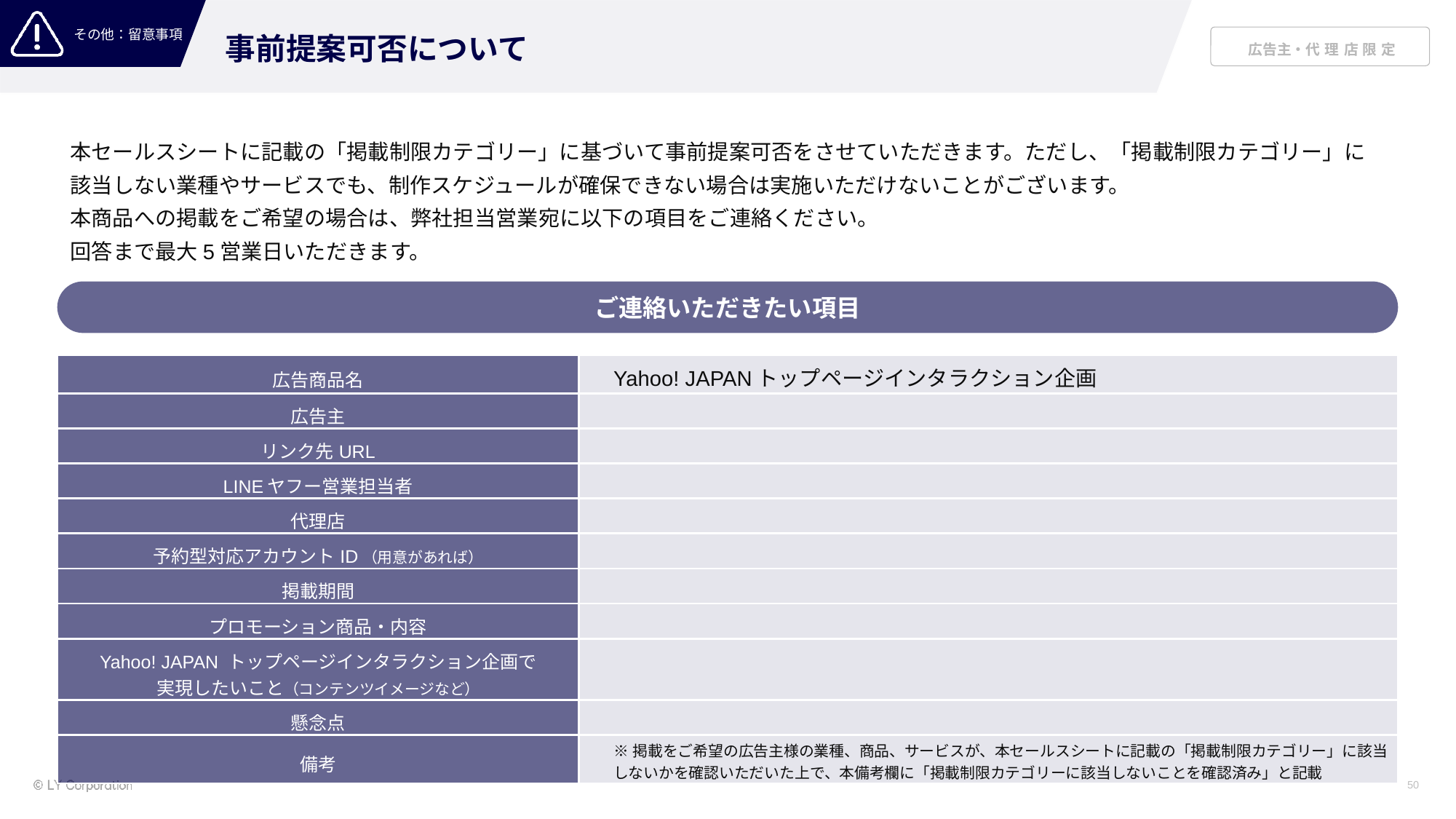

事前提案可否について
本セールスシートに記載の「掲載制限カテゴリー」に基づいて事前提案可否をさせていただきます。ただし、「掲載制限カテゴリー」に
該当しない業種やサービスでも、制作スケジュールが確保できない場合は実施いただけないことがございます。
本商品への掲載をご希望の場合は、弊社担当営業宛に以下の項目をご連絡ください。
回答まで最大5営業日いただきます。

ご連絡いただきたい項目
| 広告商品名 | Yahoo! JAPANトップページインタラクション企画 |
| --- | --- |
| 広告主 |  |
| リンク先URL |  |
| LINEヤフー営業担当者 |  |
| 代理店 |  |
| 予約型対応アカウントID（用意があれば） |  |
| 掲載期間 |  |
| プロモーション商品・内容 |  |
| Yahoo! JAPAN トップページインタラクション企画で 実現したいこと（コンテンツイメージなど） |  |
| 懸念点 |  |
| 備考 | ※掲載をご希望の広告主様の業種、商品、サービスが、本セールスシートに記載の「掲載制限カテゴリー」に該当しないかを確認いただいた上で、本備考欄に「掲載制限カテゴリーに該当しないことを確認済み」と記載 |